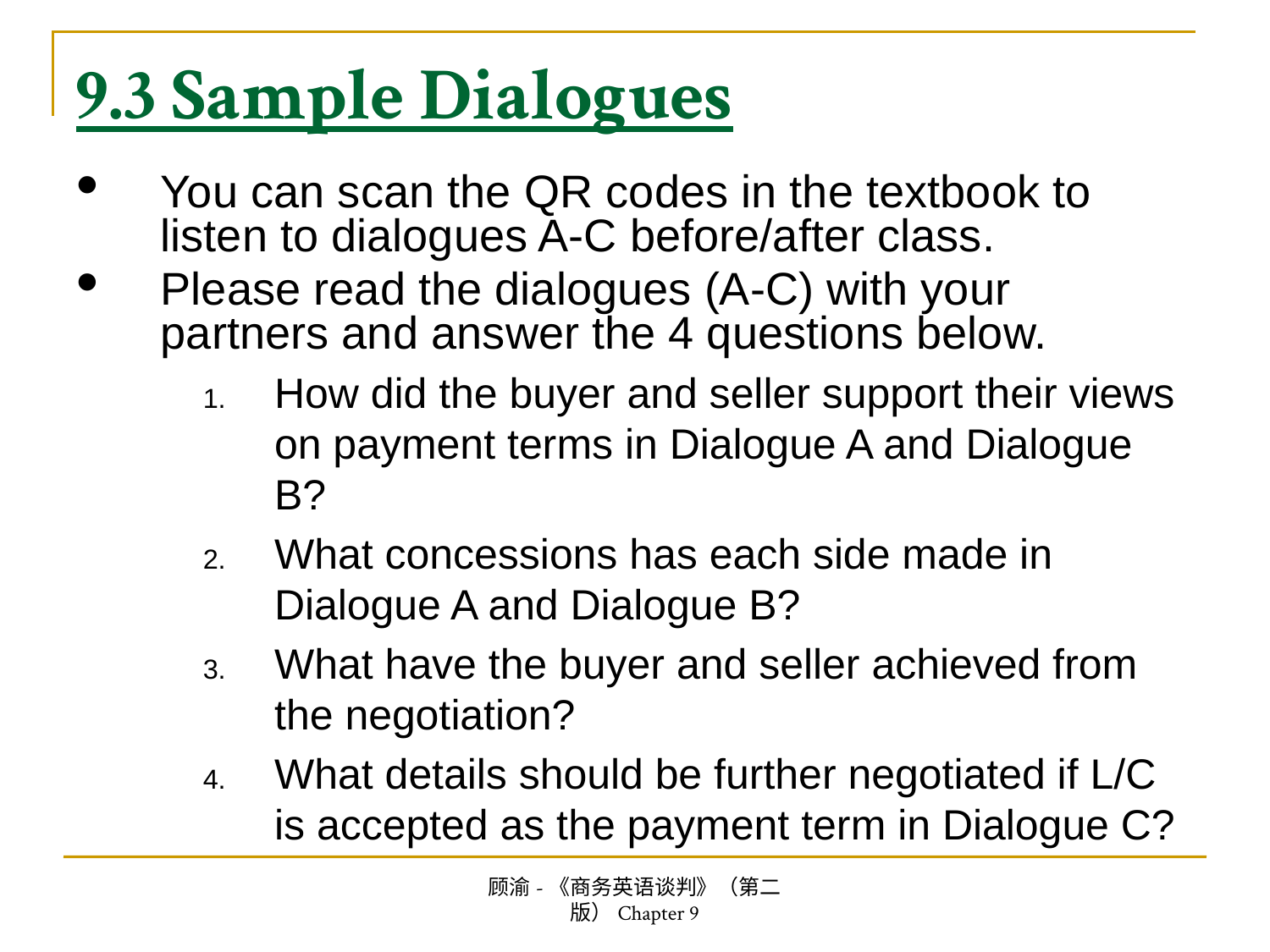

# 9.3 Sample Dialogues
You can scan the QR codes in the textbook to listen to dialogues A-C before/after class.
Please read the dialogues (A-C) with your partners and answer the 4 questions below.
How did the buyer and seller support their views on payment terms in Dialogue A and Dialogue B?
What concessions has each side made in Dialogue A and Dialogue B?
What have the buyer and seller achieved from the negotiation?
What details should be further negotiated if L/C is accepted as the payment term in Dialogue C?

20
顾渝-《商务英语谈判》（第二版）Chapter 9